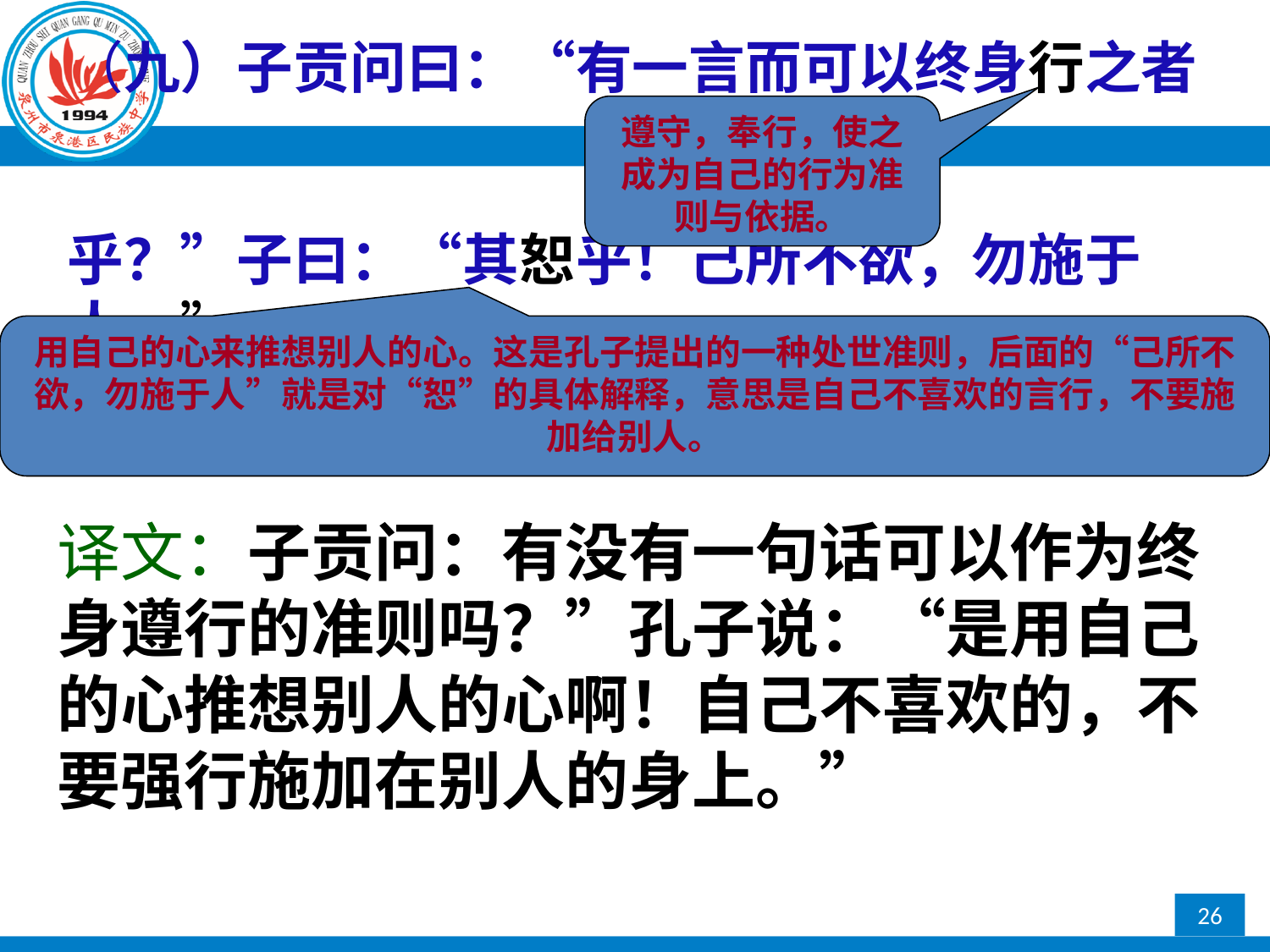

（九）子贡问曰：“有一言而可以终身行之者

乎？”子曰：“其恕乎！己所不欲，勿施于人。”
遵守，奉行，使之成为自己的行为准则与依据。
用自己的心来推想别人的心。这是孔子提出的一种处世准则，后面的“己所不欲，勿施于人”就是对“恕”的具体解释，意思是自己不喜欢的言行，不要施加给别人。

译文：子贡问：有没有一句话可以作为终身遵行的准则吗？”孔子说：“是用自己的心推想别人的心啊！自己不喜欢的，不要强行施加在别人的身上。”